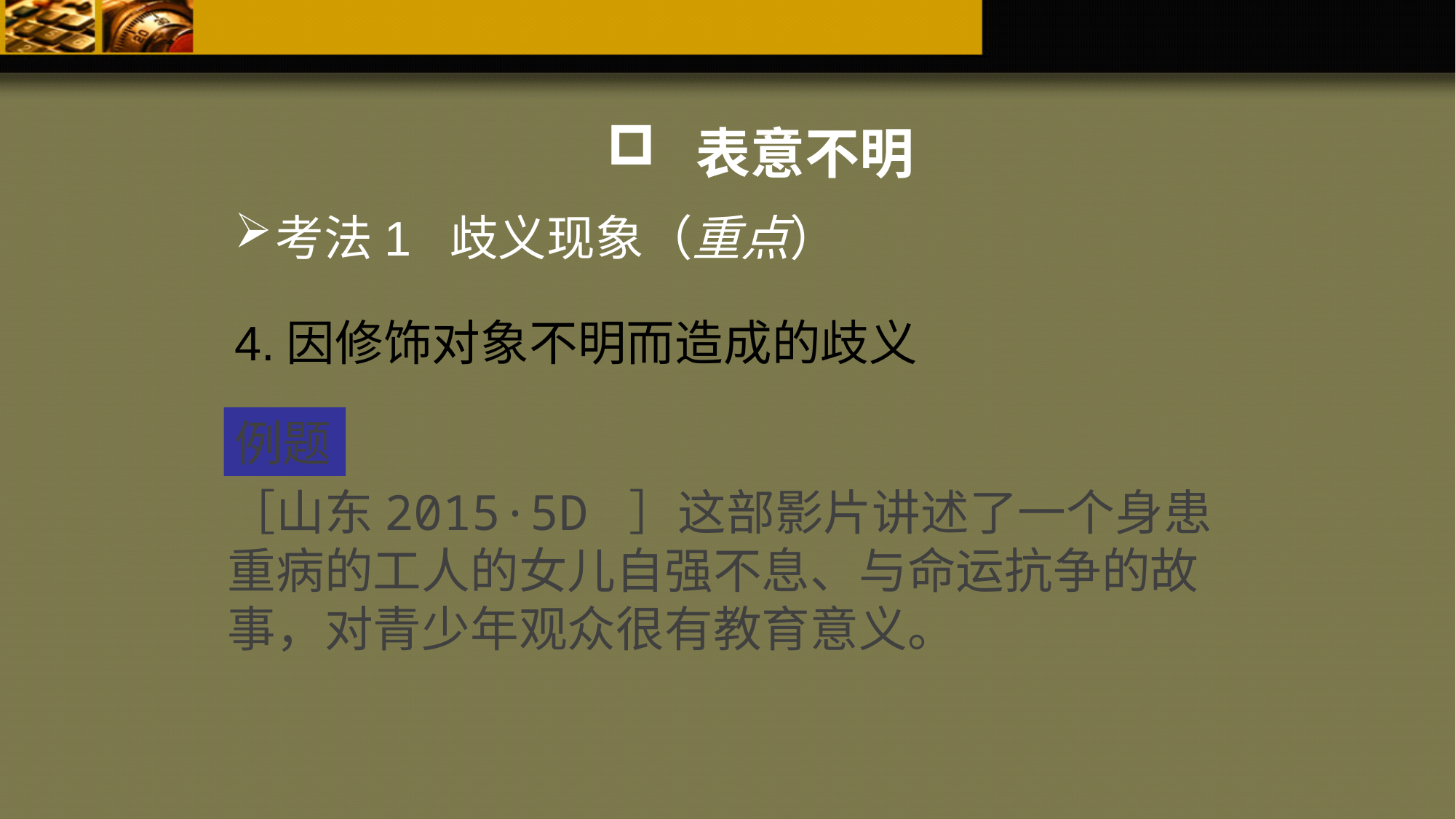

表意不明
考法1  歧义现象（重点）
4.因修饰对象不明而造成的歧义
例题
［山东2015·5D ］这部影片讲述了一个身患重病的工人的女儿自强不息、与命运抗争的故事，对青少年观众很有教育意义。